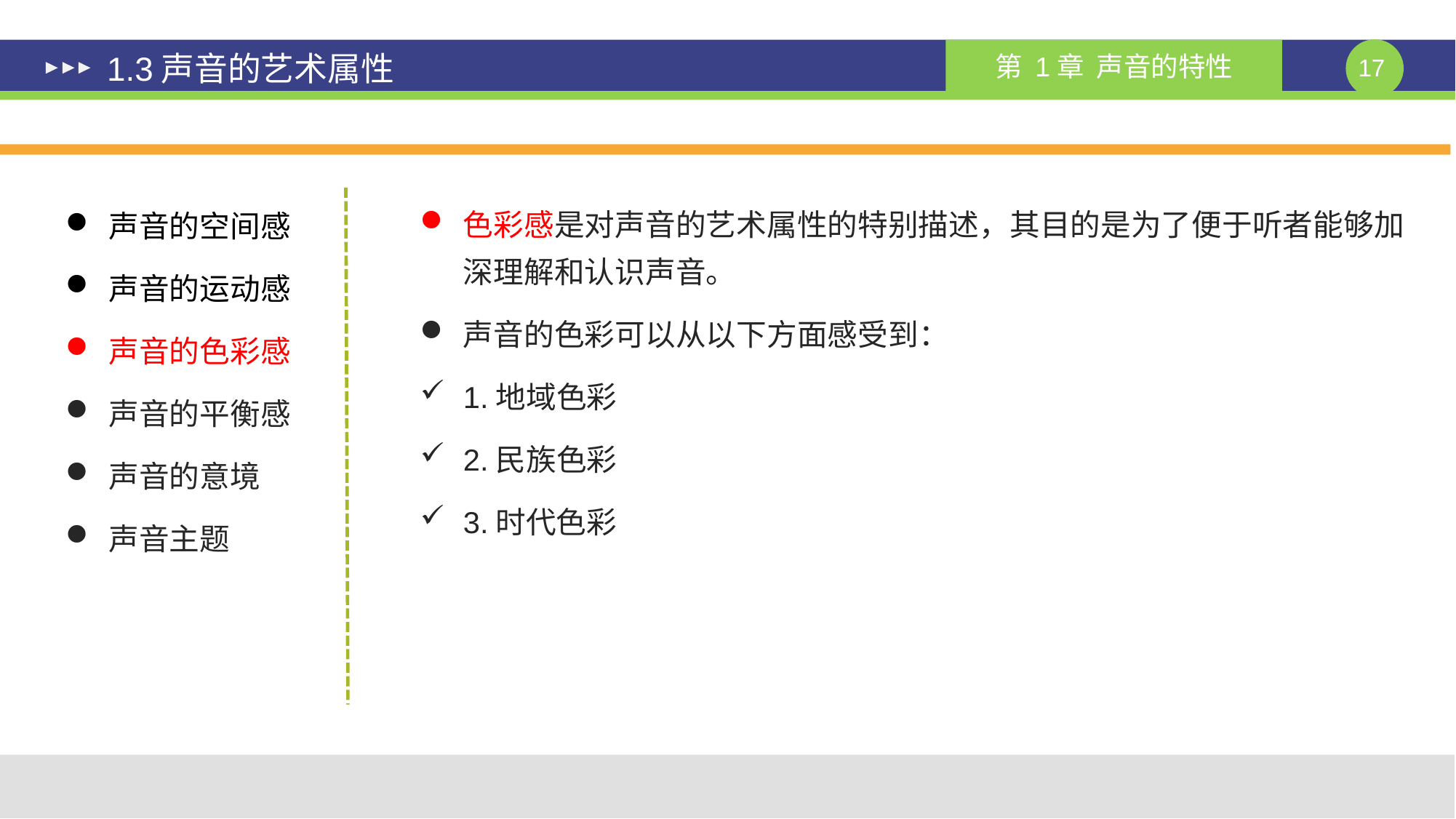

# 1.3声音的艺术属性

色彩感是对声音的艺术属性的特别描述，其目的是为了便于听者能够加深理解和认识声音。
声音的色彩可以从以下方面感受到：
1.地域色彩
2.民族色彩
3.时代色彩
声音的空间感
声音的运动感
声音的色彩感
声音的平衡感
声音的意境
声音主题